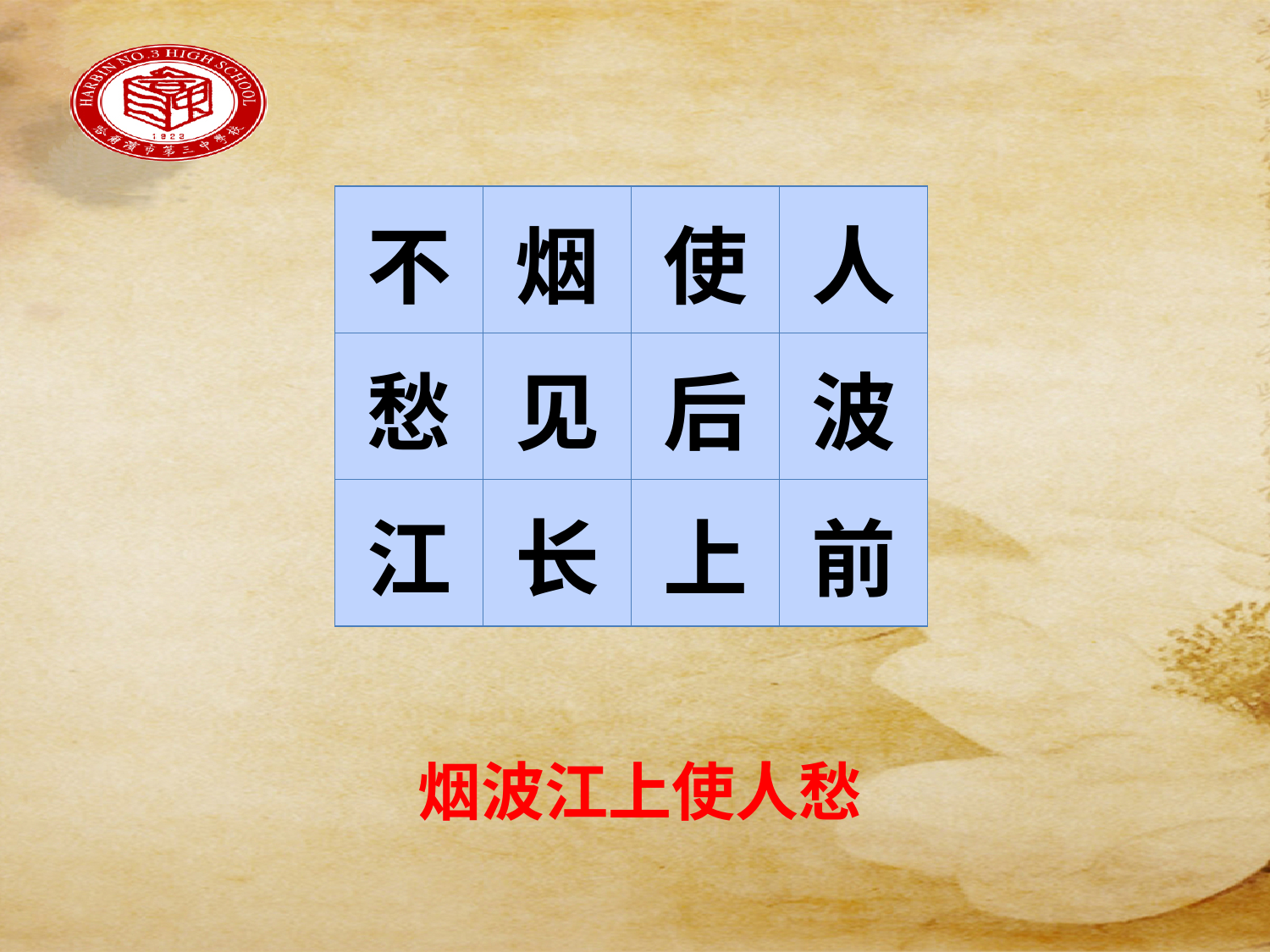

#
| 不 | 烟 | 使 | 人 |
| --- | --- | --- | --- |
| 愁 | 见 | 后 | 波 |
| 江 | 长 | 上 | 前 |
烟波江上使人愁